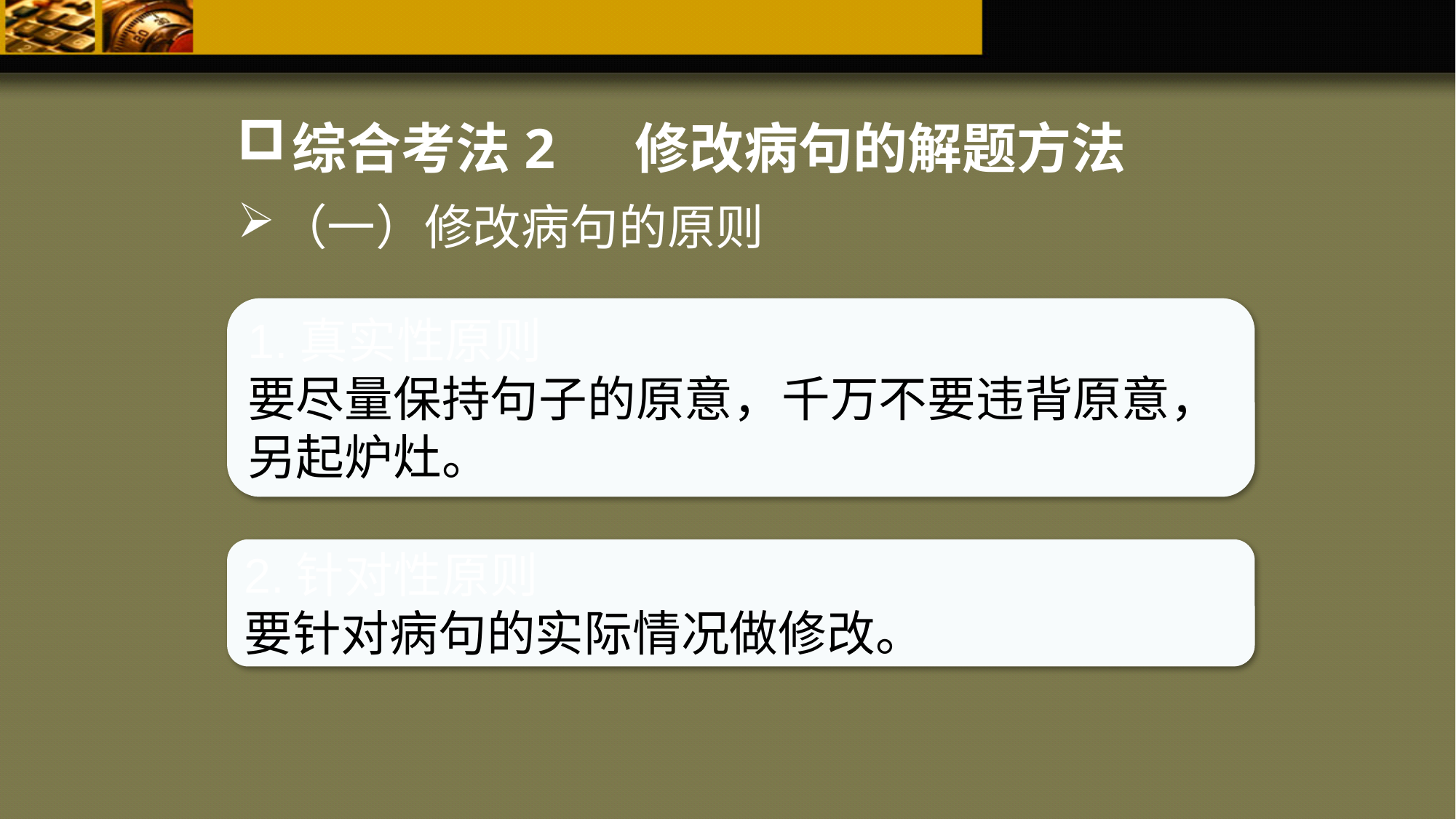

综合考法2  修改病句的解题方法
（一）修改病句的原则
1.真实性原则
要尽量保持句子的原意，千万不要违背原意，另起炉灶。
2.针对性原则
要针对病句的实际情况做修改。